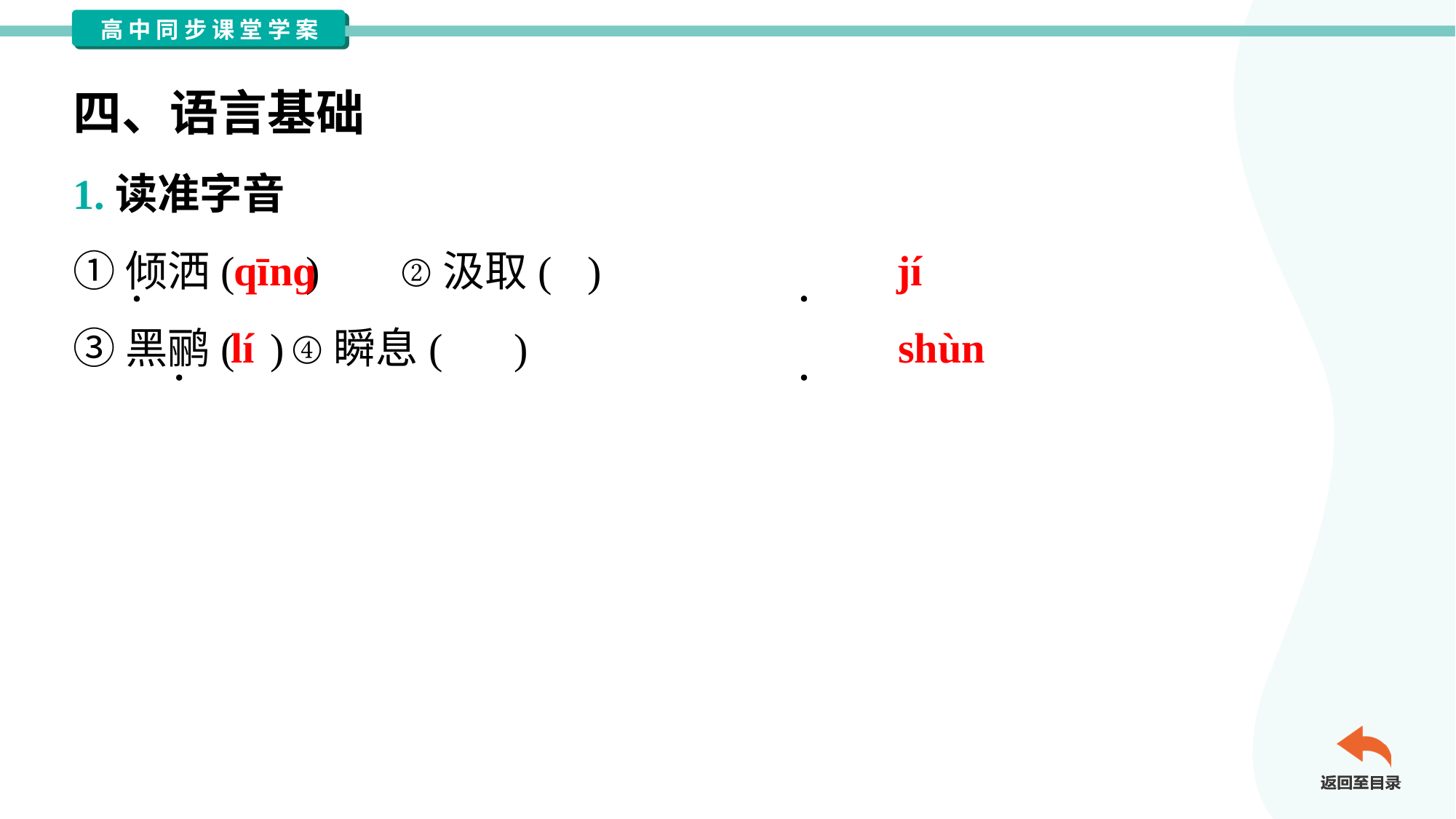

四、语言基础
1.读准字音
①倾洒(      )	②汲取(   )
③黑鹂(   )	④瞬息(      )
qīnɡ
jí
lí
shùn